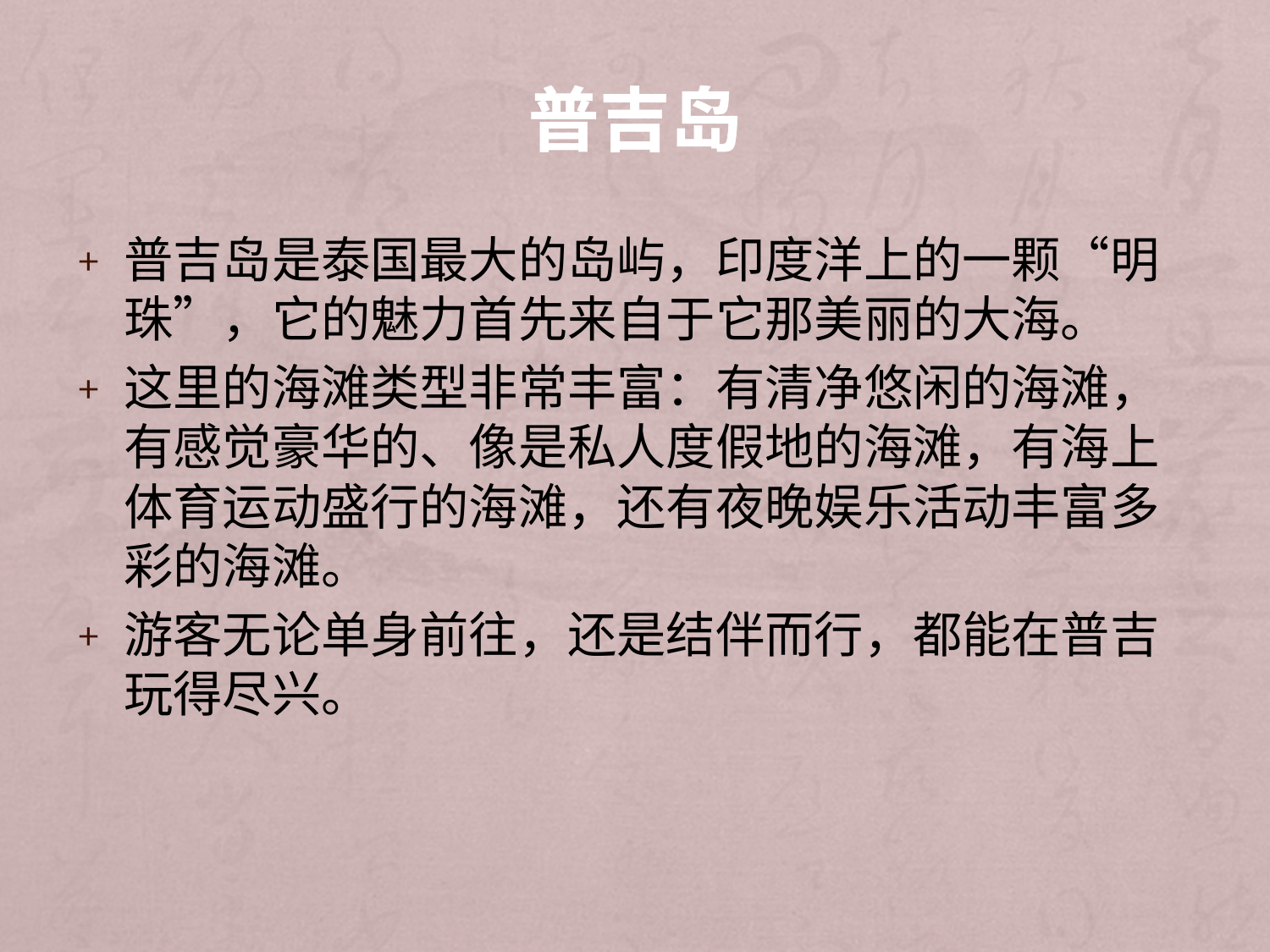

# 普吉岛
普吉岛是泰国最大的岛屿，印度洋上的一颗“明珠”，它的魅力首先来自于它那美丽的大海。
这里的海滩类型非常丰富：有清净悠闲的海滩，有感觉豪华的、像是私人度假地的海滩，有海上体育运动盛行的海滩，还有夜晚娱乐活动丰富多彩的海滩。
游客无论单身前往，还是结伴而行，都能在普吉玩得尽兴。